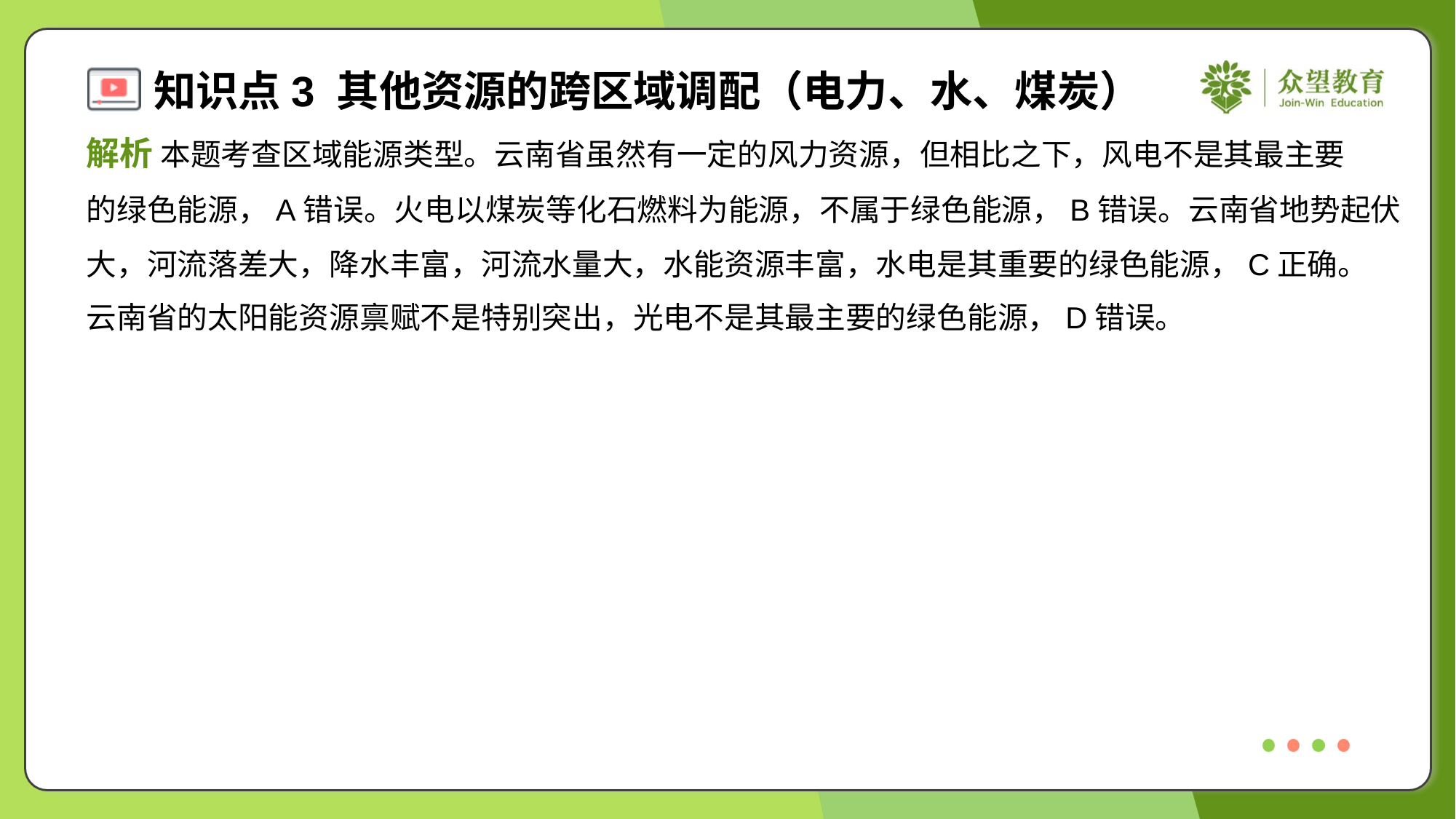

解析 本题考查区域能源类型。云南省虽然有一定的风力资源，但相比之下，风电不是其最主要
的绿色能源，A错误。火电以煤炭等化石燃料为能源，不属于绿色能源，B错误。云南省地势起伏
大，河流落差大，降水丰富，河流水量大，水能资源丰富，水电是其重要的绿色能源，C正确。
云南省的太阳能资源禀赋不是特别突出，光电不是其最主要的绿色能源，D错误。